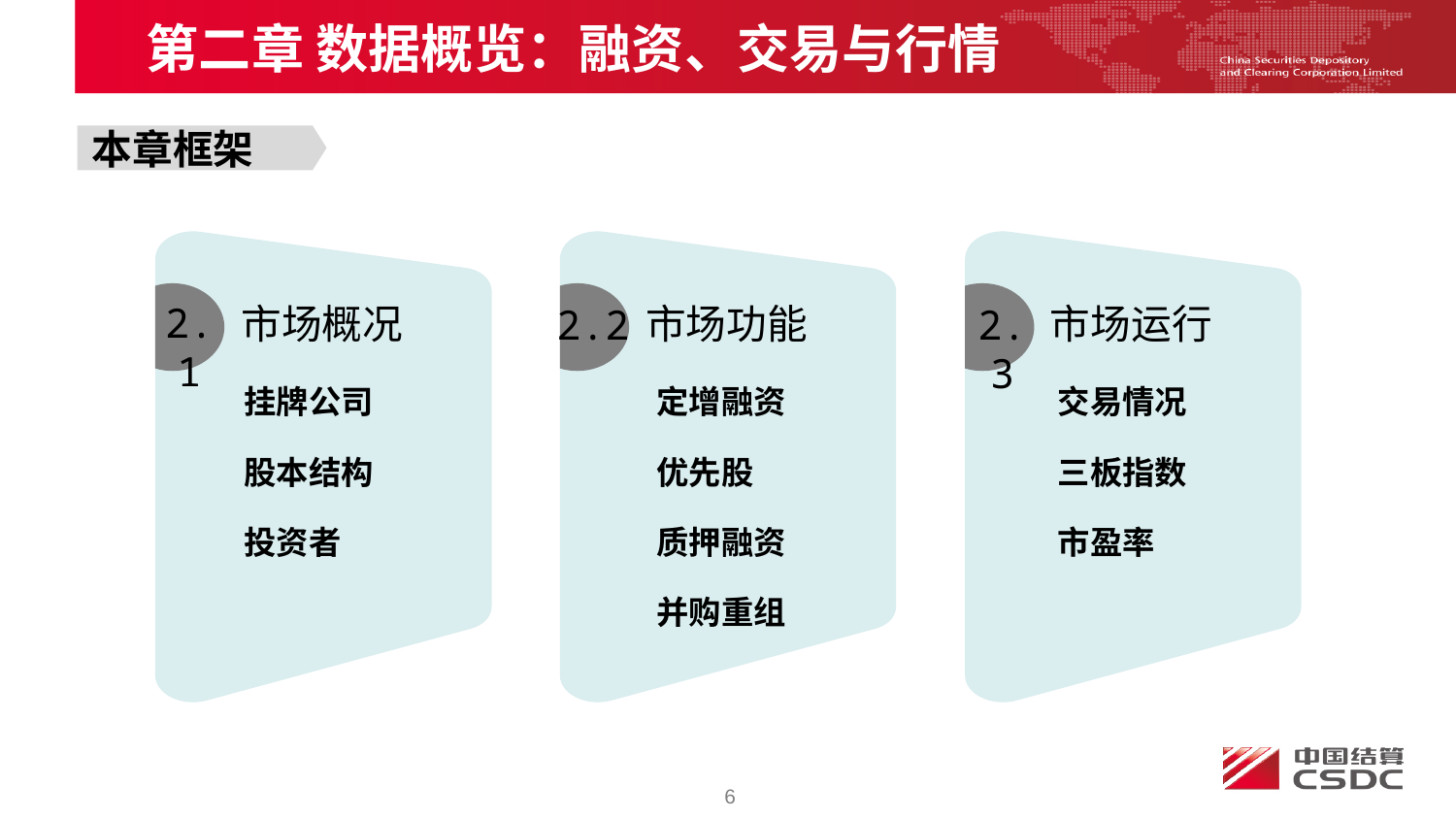

第二章 数据概览：融资、交易与行情
本章框架

市场概况
市场功能
市场运行
2.1
2.2
2.3
挂牌公司

股本结构

投资者
定增融资

优先股

质押融资

并购重组

交易情况

三板指数

市盈率
6